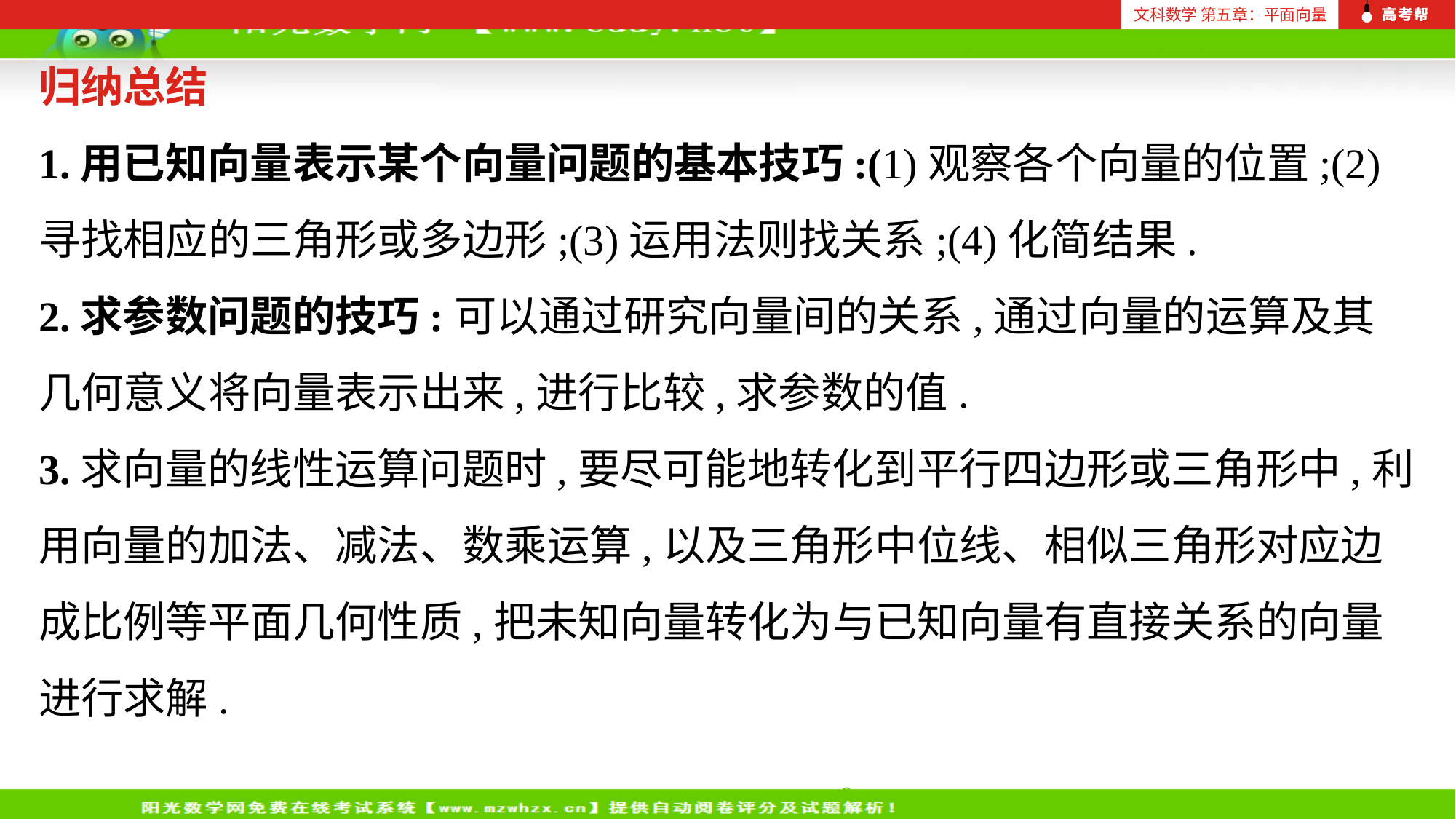

文科数学 第五章：平面向量

归纳总结
1.用已知向量表示某个向量问题的基本技巧:(1)观察各个向量的位置;(2)寻找相应的三角形或多边形;(3)运用法则找关系;(4)化简结果.
2.求参数问题的技巧:可以通过研究向量间的关系,通过向量的运算及其几何意义将向量表示出来,进行比较,求参数的值.
3.求向量的线性运算问题时,要尽可能地转化到平行四边形或三角形中,利用向量的加法、减法、数乘运算,以及三角形中位线、相似三角形对应边成比例等平面几何性质,把未知向量转化为与已知向量有直接关系的向量进行求解.